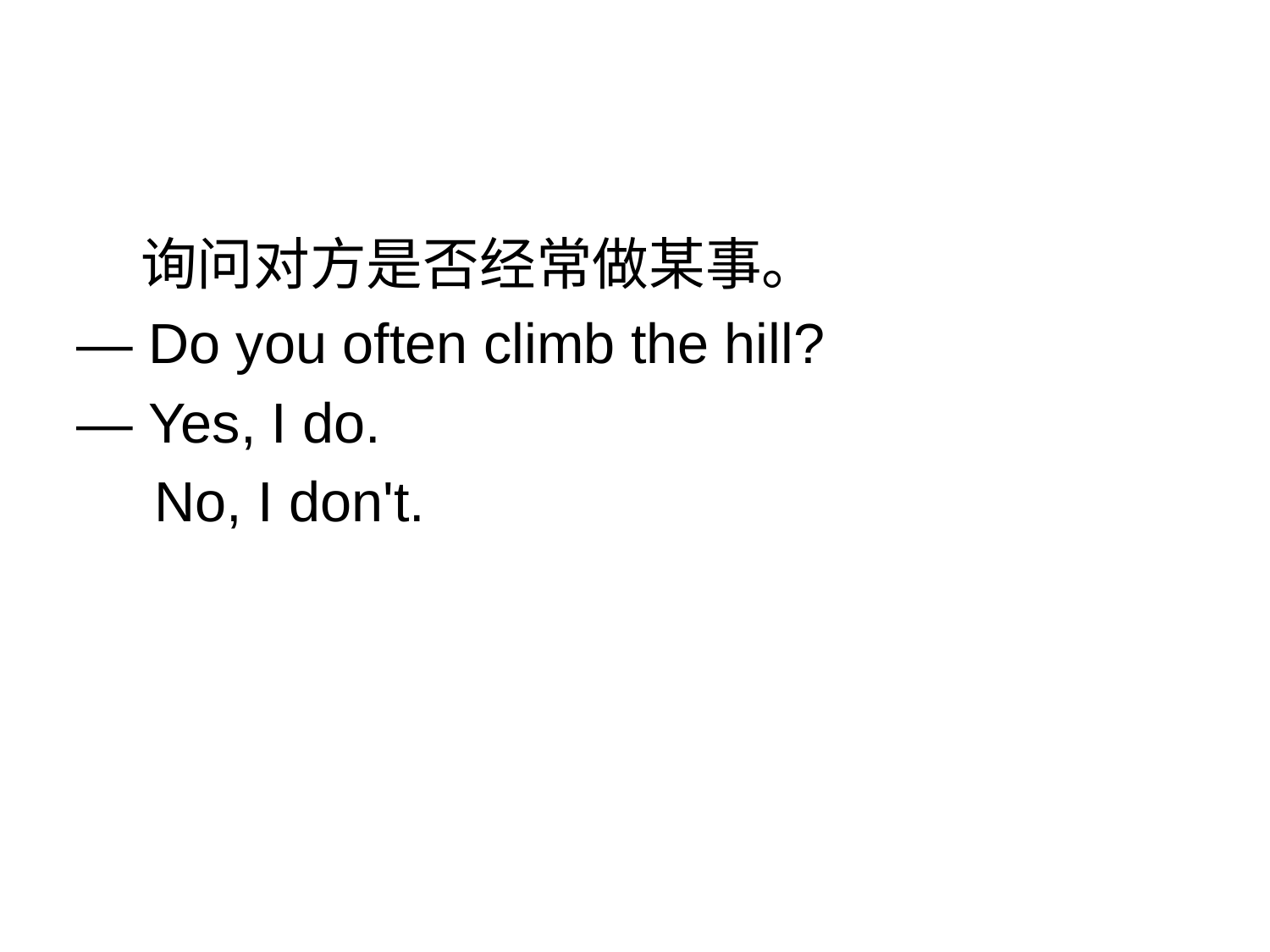

#
    询问对方是否经常做某事。
— Do you often climb the hill?
— Yes, I do.
     No, I don't.